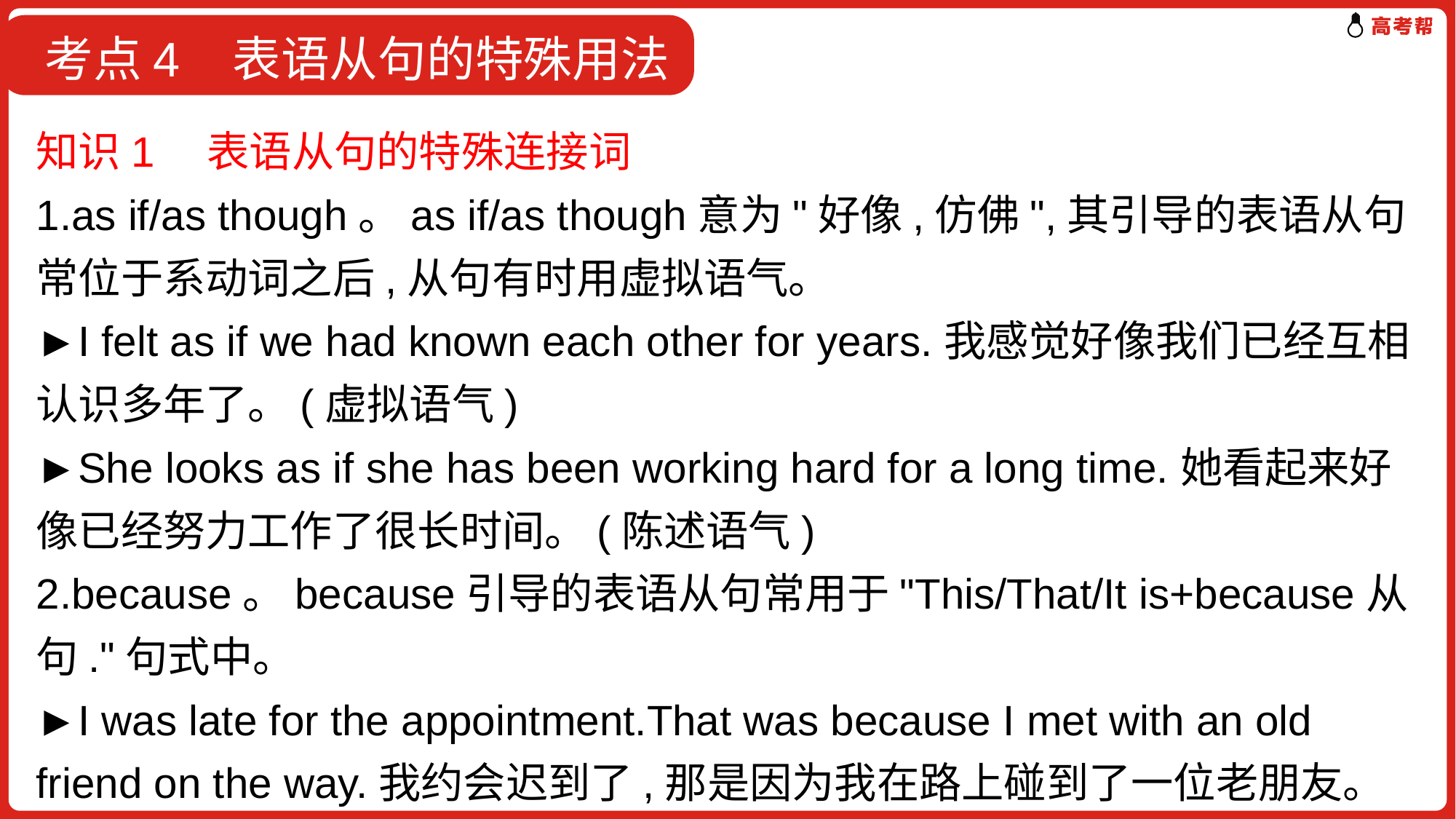

考点4   表语从句的特殊用法
知识1　表语从句的特殊连接词
1.as if/as though。as if/as though意为"好像,仿佛",其引导的表语从句常位于系动词之后,从句有时用虚拟语气。
►I felt as if we had known each other for years.我感觉好像我们已经互相认识多年了。(虚拟语气)
►She looks as if she has been working hard for a long time.她看起来好像已经努力工作了很长时间。(陈述语气)
2.because。because引导的表语从句常用于"This/That/It is+because从句."句式中。
►I was late for the appointment.That was because I met with an old friend on the way.我约会迟到了,那是因为我在路上碰到了一位老朋友。